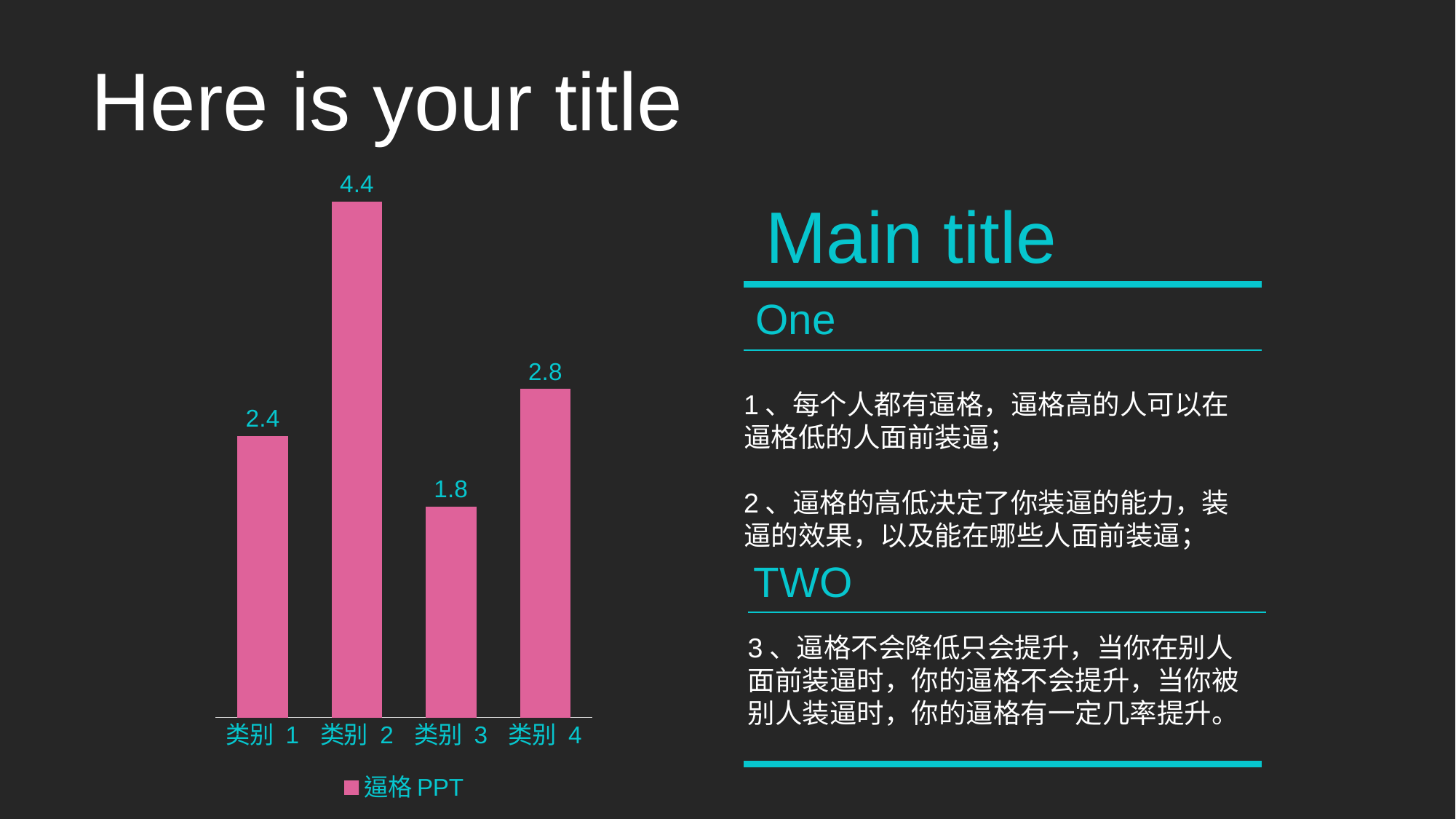

Here is your title

### Chart

| Category | 逼格PPT |
|---|---|
| 类别 1 | 2.4 |
| 类别 2 | 4.4 |
| 类别 3 | 1.8 |
| 类别 4 | 2.8 |
Main title
One
1、每个人都有逼格，逼格高的人可以在逼格低的人面前装逼；

2、逼格的高低决定了你装逼的能力，装逼的效果，以及能在哪些人面前装逼；
TWO
3、逼格不会降低只会提升，当你在别人面前装逼时，你的逼格不会提升，当你被别人装逼时，你的逼格有一定几率提升。